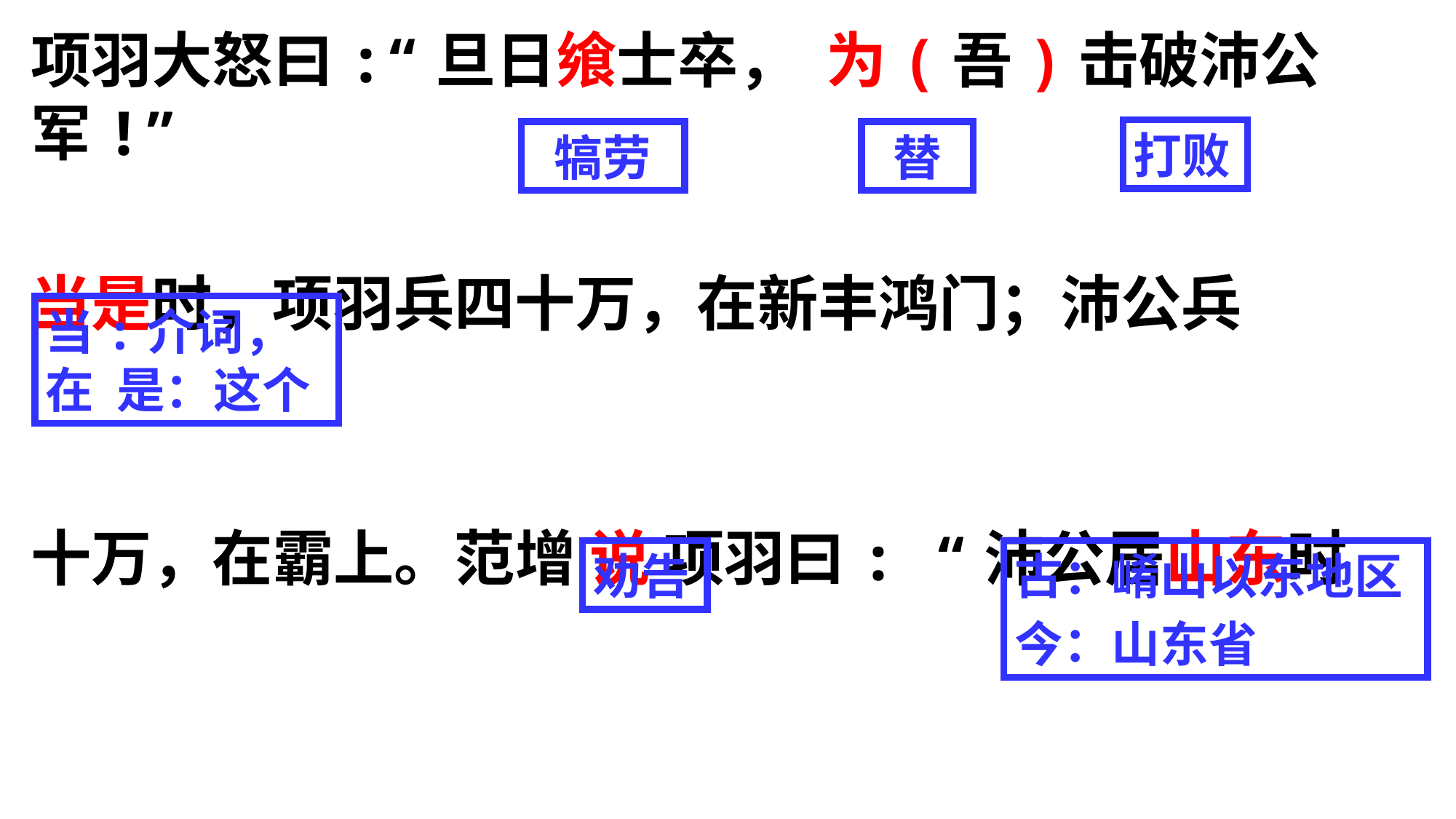

项羽大怒曰:“旦日飨士卒，  为(吾)击破沛公军!”

当是时，项羽兵四十万，在新丰鸿门；沛公兵

十万，在霸上。范增 说 项羽曰: “沛公居山东时
打败
犒劳
替
当:介词，在  是：这个
劝告
古：崤山以东地区
今：山东省